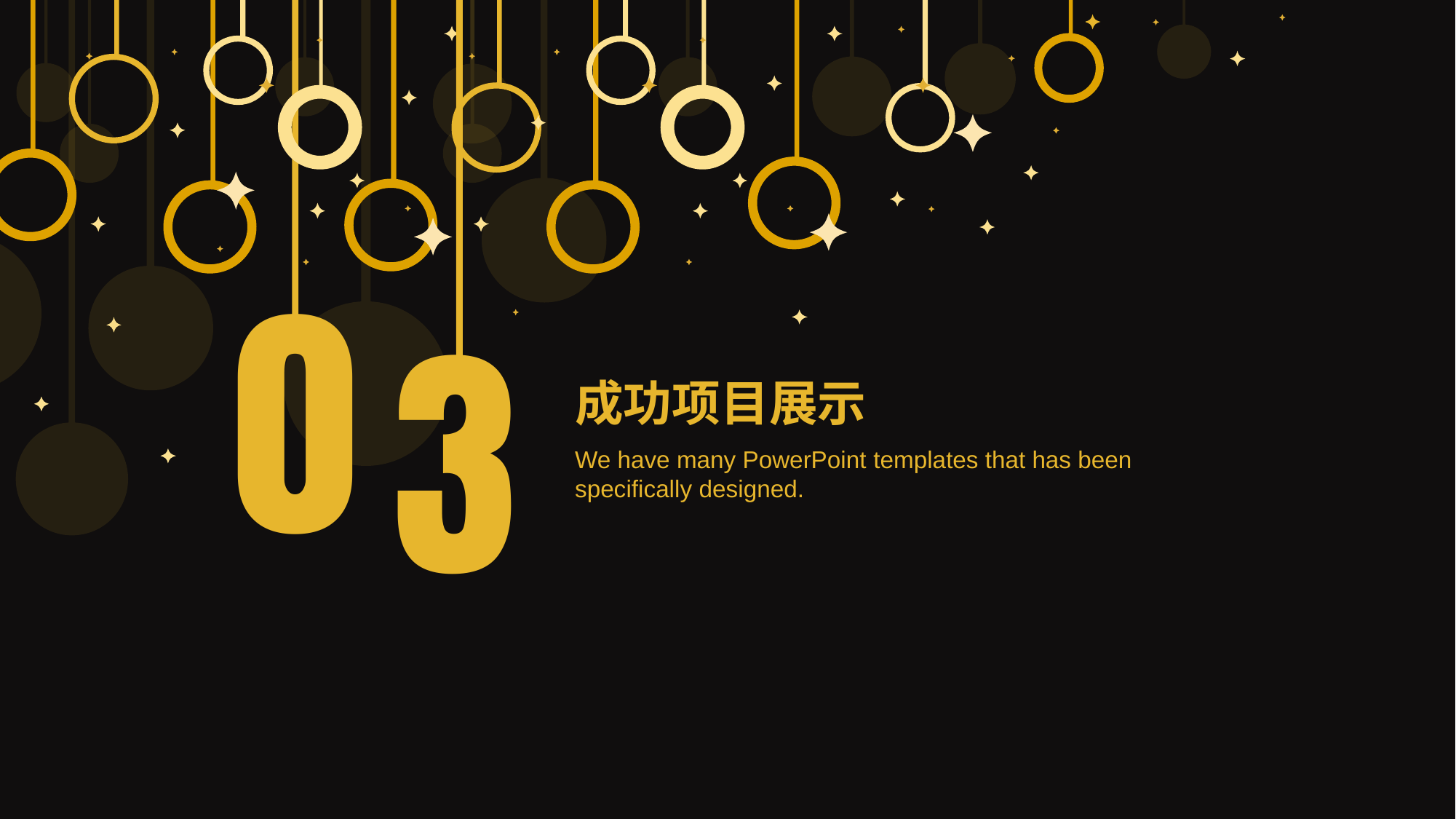

0
3
成功项目展示
We have many PowerPoint templates that has been specifically designed.